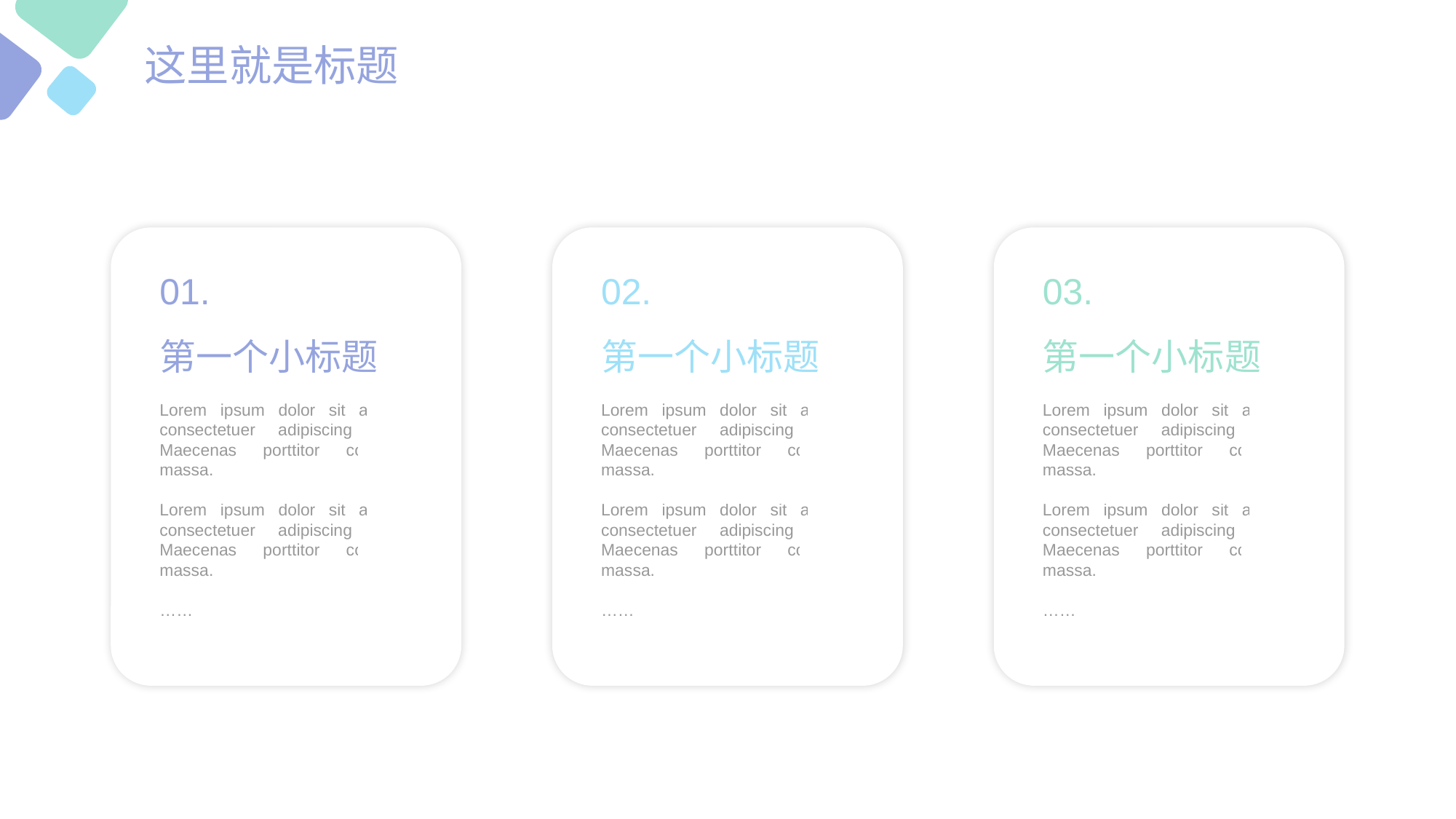

这里就是标题

01.
第一个小标题
Lorem ipsum dolor sit amet, consectetuer adipiscing elit. Maecenas porttitor congue massa.

Lorem ipsum dolor sit amet, consectetuer adipiscing elit. Maecenas porttitor congue massa.

……

02.
第一个小标题
Lorem ipsum dolor sit amet, consectetuer adipiscing elit. Maecenas porttitor congue massa.

Lorem ipsum dolor sit amet, consectetuer adipiscing elit. Maecenas porttitor congue massa.

……

03.
第一个小标题
Lorem ipsum dolor sit amet, consectetuer adipiscing elit. Maecenas porttitor congue massa.

Lorem ipsum dolor sit amet, consectetuer adipiscing elit. Maecenas porttitor congue massa.

……